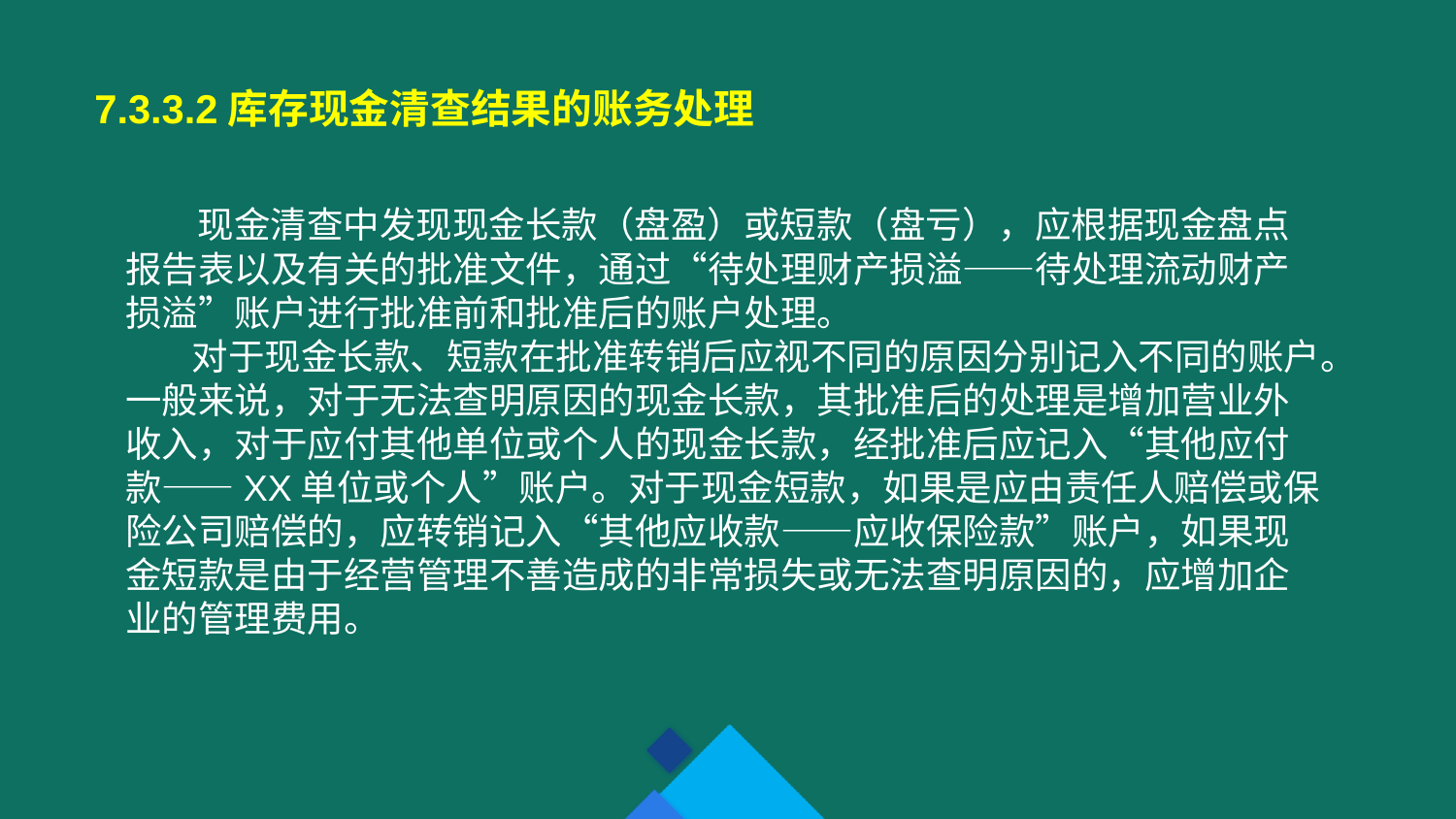

7.3.3.2库存现金清查结果的账务处理

       现金清查中发现现金长款（盘盈）或短款（盘亏），应根据现金盘点报告表以及有关的批准文件，通过“待处理财产损溢——待处理流动财产损溢”账户进行批准前和批准后的账户处理。
       对于现金长款、短款在批准转销后应视不同的原因分别记入不同的账户。一般来说，对于无法查明原因的现金长款，其批准后的处理是增加营业外收入，对于应付其他单位或个人的现金长款，经批准后应记入“其他应付款——XX单位或个人”账户。对于现金短款，如果是应由责任人赔偿或保险公司赔偿的，应转销记入“其他应收款——应收保险款”账户，如果现金短款是由于经营管理不善造成的非常损失或无法查明原因的，应增加企业的管理费用。